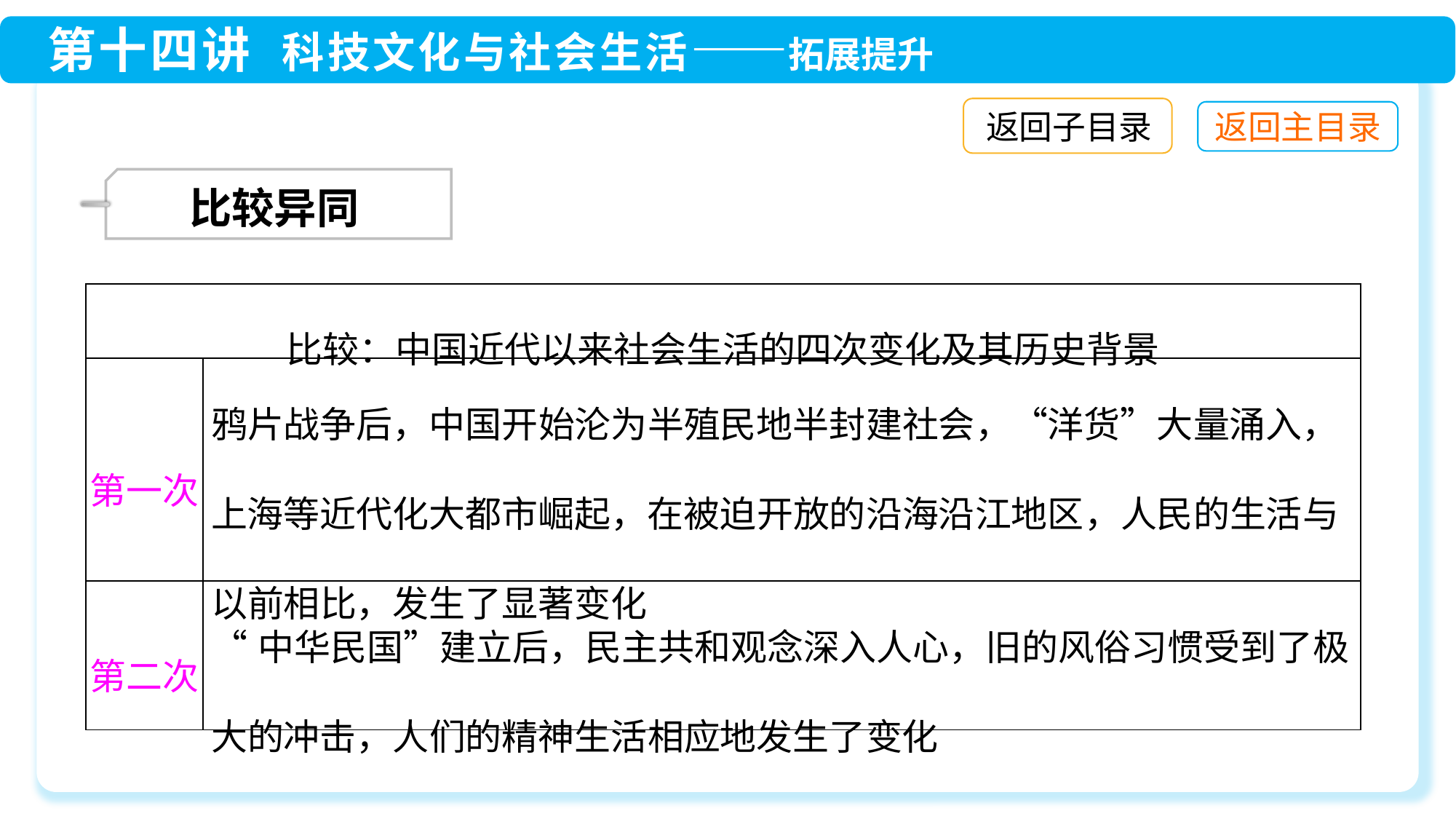

返回子目录
 比较异同

| 比较：中国近代以来社会生活的四次变化及其历史背景 |  |
| --- | --- |
| 第一次 | 鸦片战争后，中国开始沦为半殖民地半封建社会，“洋货”大量涌入，上海等近代化大都市崛起，在被迫开放的沿海沿江地区，人民的生活与以前相比，发生了显著变化 |
| 第二次 | “中华民国”建立后，民主共和观念深入人心，旧的风俗习惯受到了极大的冲击，人们的精神生活相应地发生了变化 |